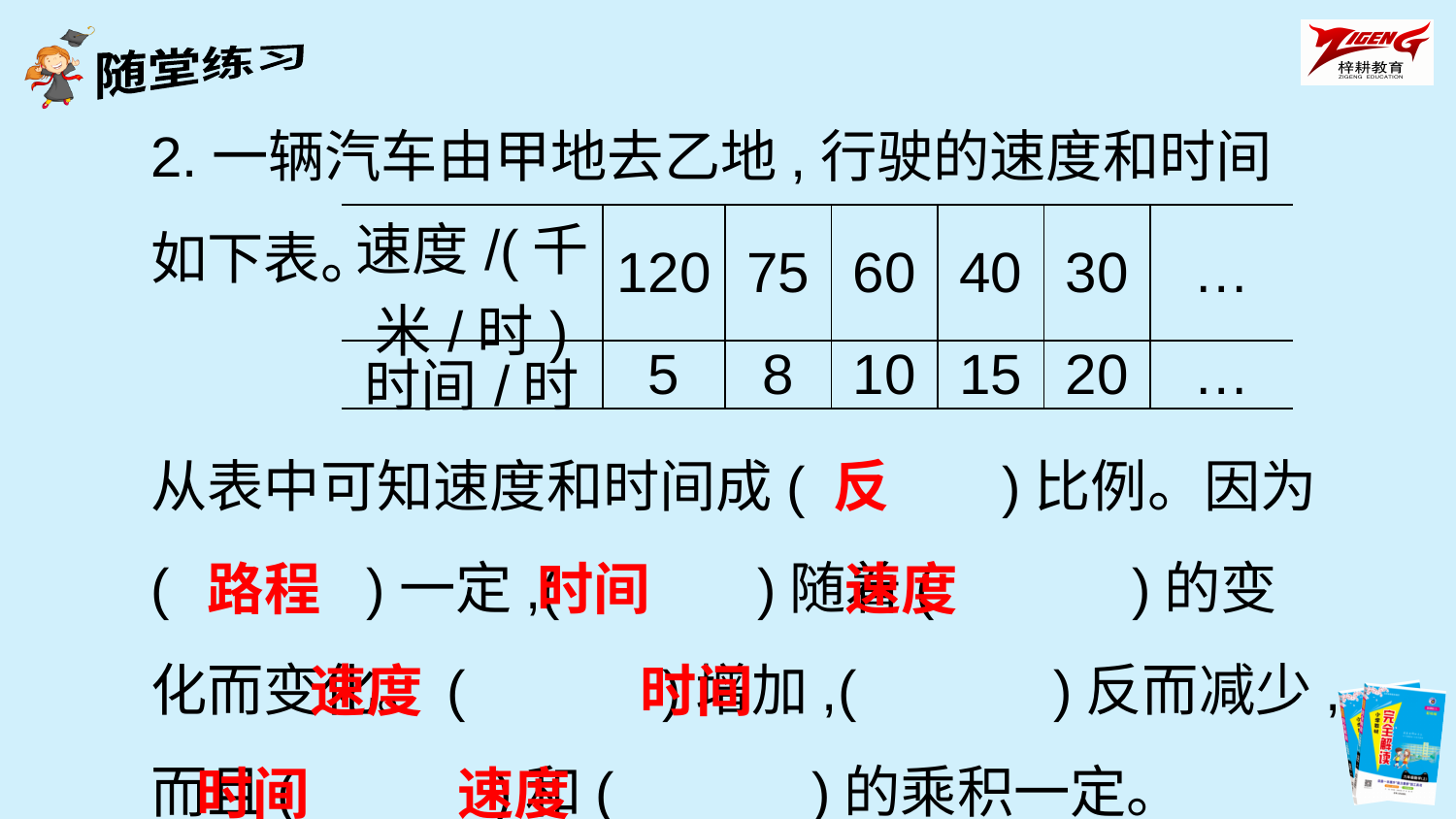

2.一辆汽车由甲地去乙地,行驶的速度和时间如下表。
| 速度/(千米/时) | 120 | 75 | 60 | 40 | 30 | … |
| --- | --- | --- | --- | --- | --- | --- |
| 时间/时 | 5 | 8 | 10 | 15 | 20 | … |
从表中可知速度和时间成(　　　)比例。因为(　　　)一定,(　　　)随着(　　　)的变化而变化。(　　　)增加,(　　　)反而减少,而且(　　　)和(　　　)的乘积一定。
反
路程
时间
速度
速度
时间
时间
速度